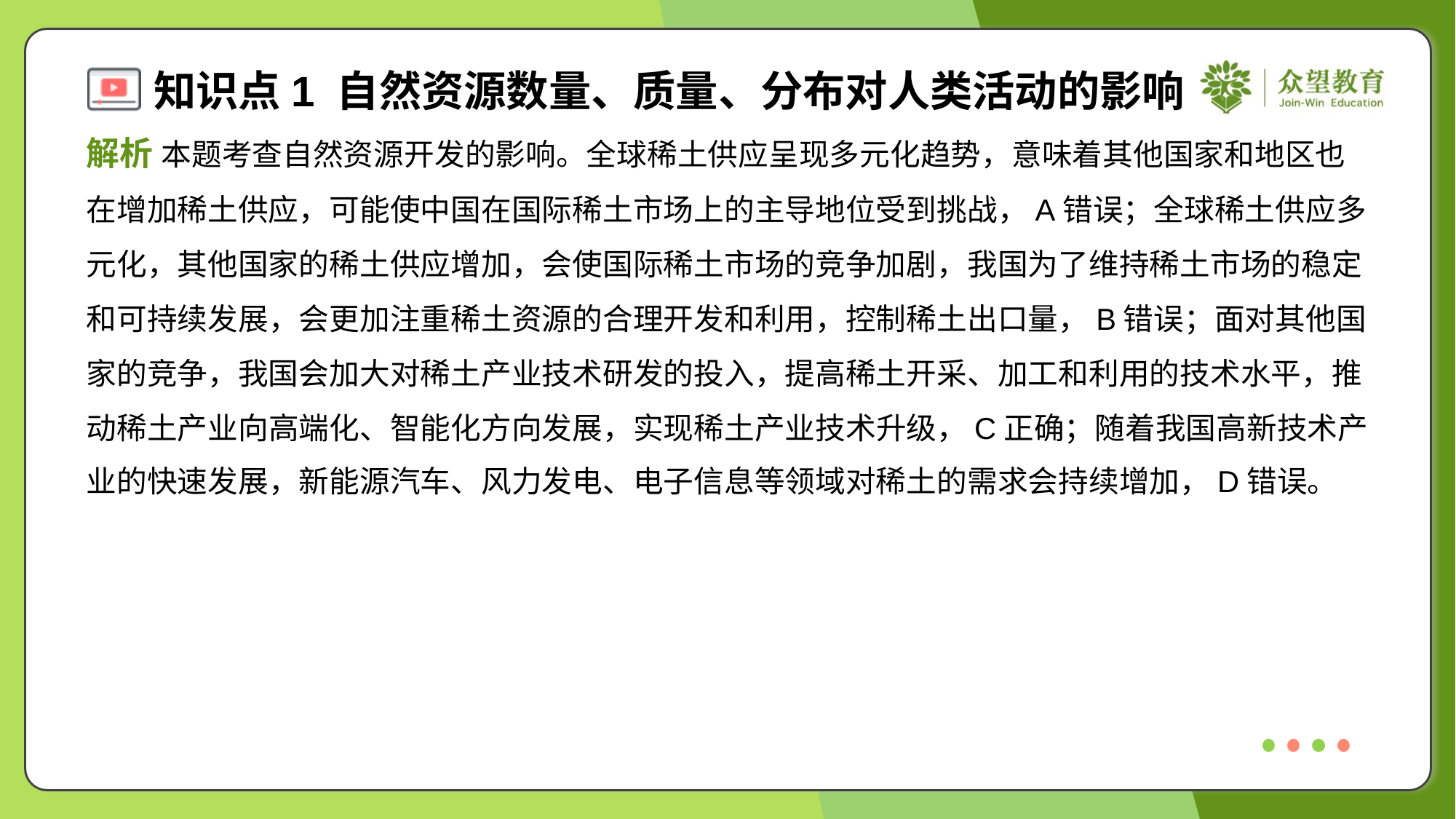

解析 本题考查自然资源开发的影响。全球稀土供应呈现多元化趋势，意味着其他国家和地区也
在增加稀土供应，可能使中国在国际稀土市场上的主导地位受到挑战，A错误；全球稀土供应多
元化，其他国家的稀土供应增加，会使国际稀土市场的竞争加剧，我国为了维持稀土市场的稳定
和可持续发展，会更加注重稀土资源的合理开发和利用，控制稀土出口量，B错误；面对其他国
家的竞争，我国会加大对稀土产业技术研发的投入，提高稀土开采、加工和利用的技术水平，推
动稀土产业向高端化、智能化方向发展，实现稀土产业技术升级，C正确；随着我国高新技术产
业的快速发展，新能源汽车、风力发电、电子信息等领域对稀土的需求会持续增加，D错误。